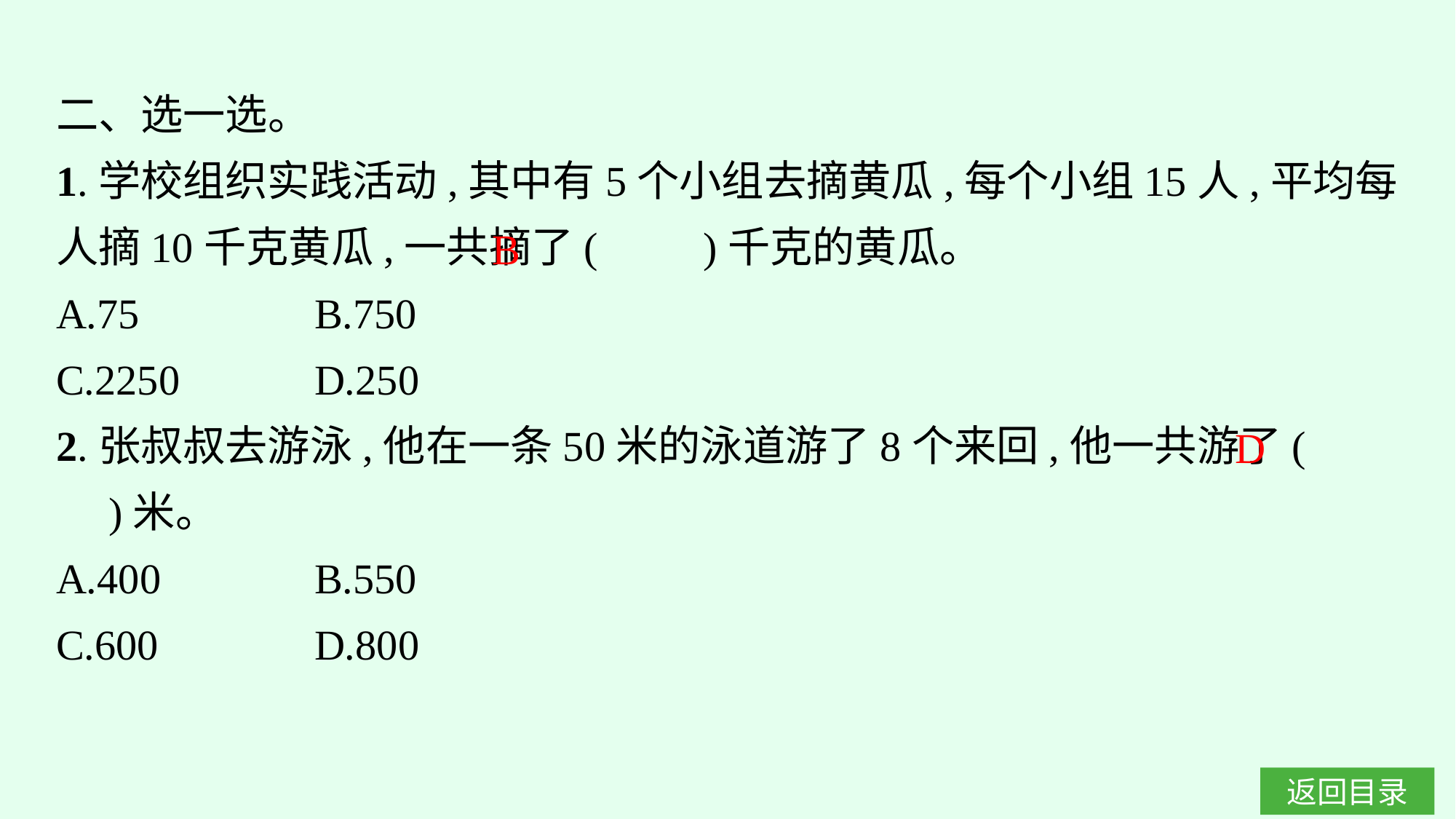

二、选一选。
1.学校组织实践活动,其中有5个小组去摘黄瓜,每个小组15人,平均每人摘10千克黄瓜,一共摘了(　　)千克的黄瓜。
A.75		B.750
C.2250		D.250
2.张叔叔去游泳,他在一条50米的泳道游了8个来回,他一共游了(　　)米。
A.400		B.550
C.600		D.800
B
D